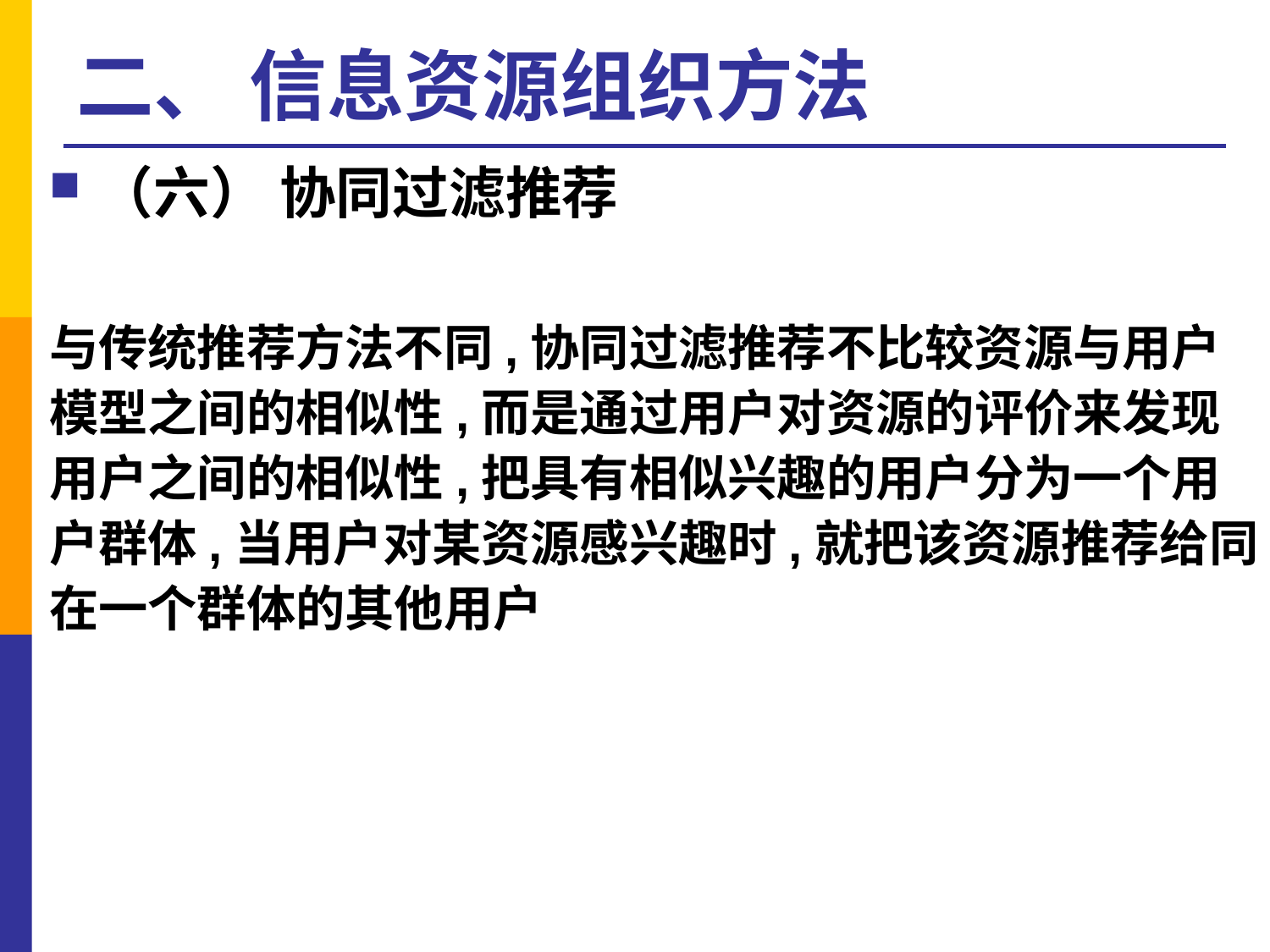

# 二、 信息资源组织方法
（六） 协同过滤推荐

与传统推荐方法不同,协同过滤推荐不比较资源与用户模型之间的相似性,而是通过用户对资源的评价来发现用户之间的相似性,把具有相似兴趣的用户分为一个用户群体,当用户对某资源感兴趣时,就把该资源推荐给同在一个群体的其他用户